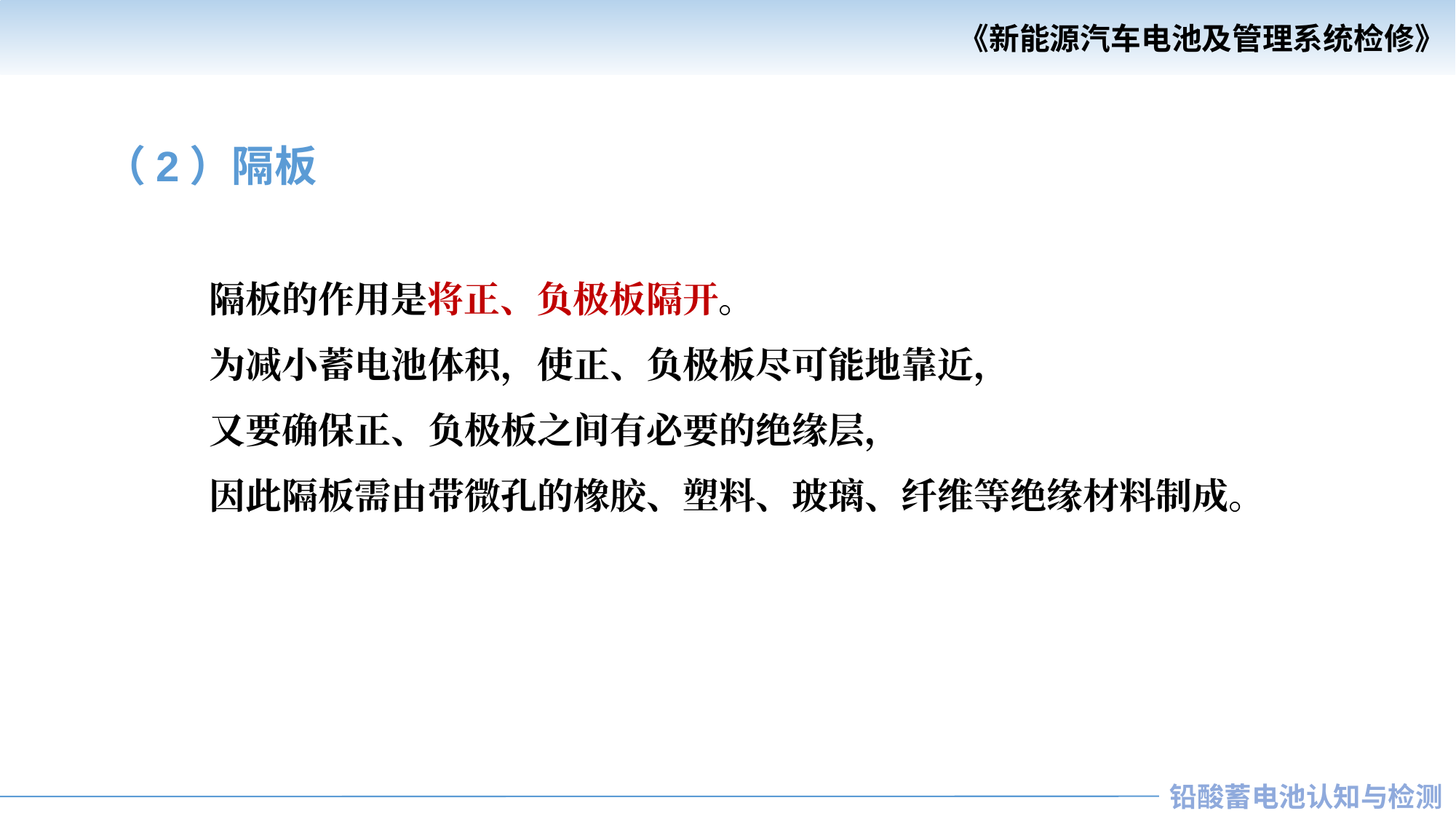

（2）隔板
隔板的作用是将正、负极板隔开。
为减小蓄电池体积，使正、负极板尽可能地靠近，
又要确保正、负极板之间有必要的绝缘层，
因此隔板需由带微孔的橡胶、塑料、玻璃、纤维等绝缘材料制成。